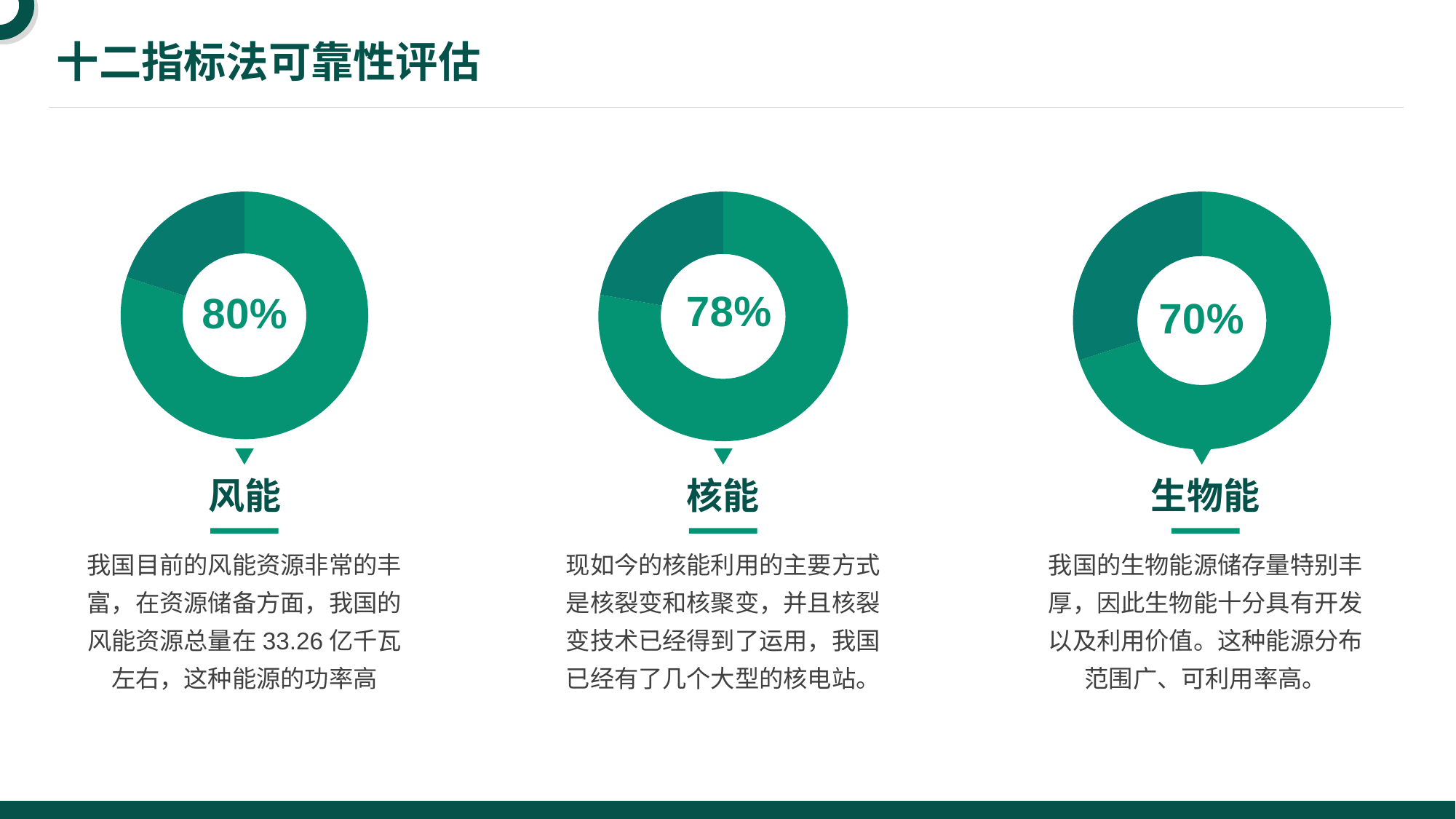

十二指标法可靠性评估

### Chart

| Category | 数值 |
|---|---|
| Q1 | 8.0 |
| 项目2 | 2.0 |

### Chart

| Category | 数值 |
|---|---|
| Q1 | 7.0 |
| Q2 | 2.0 |

### Chart

| Category | 数值 |
|---|---|
| Q1 | 7.0 |
| Q2 | 3.0 |

风能
核能
生物能

我国目前的风能资源非常的丰富，在资源储备方面，我国的风能资源总量在33.26亿千瓦左右，这种能源的功率高
现如今的核能利用的主要方式是核裂变和核聚变，并且核裂变技术已经得到了运用，我国已经有了几个大型的核电站。
我国的生物能源储存量特别丰厚，因此生物能十分具有开发以及利用价值。这种能源分布范围广、可利用率高。